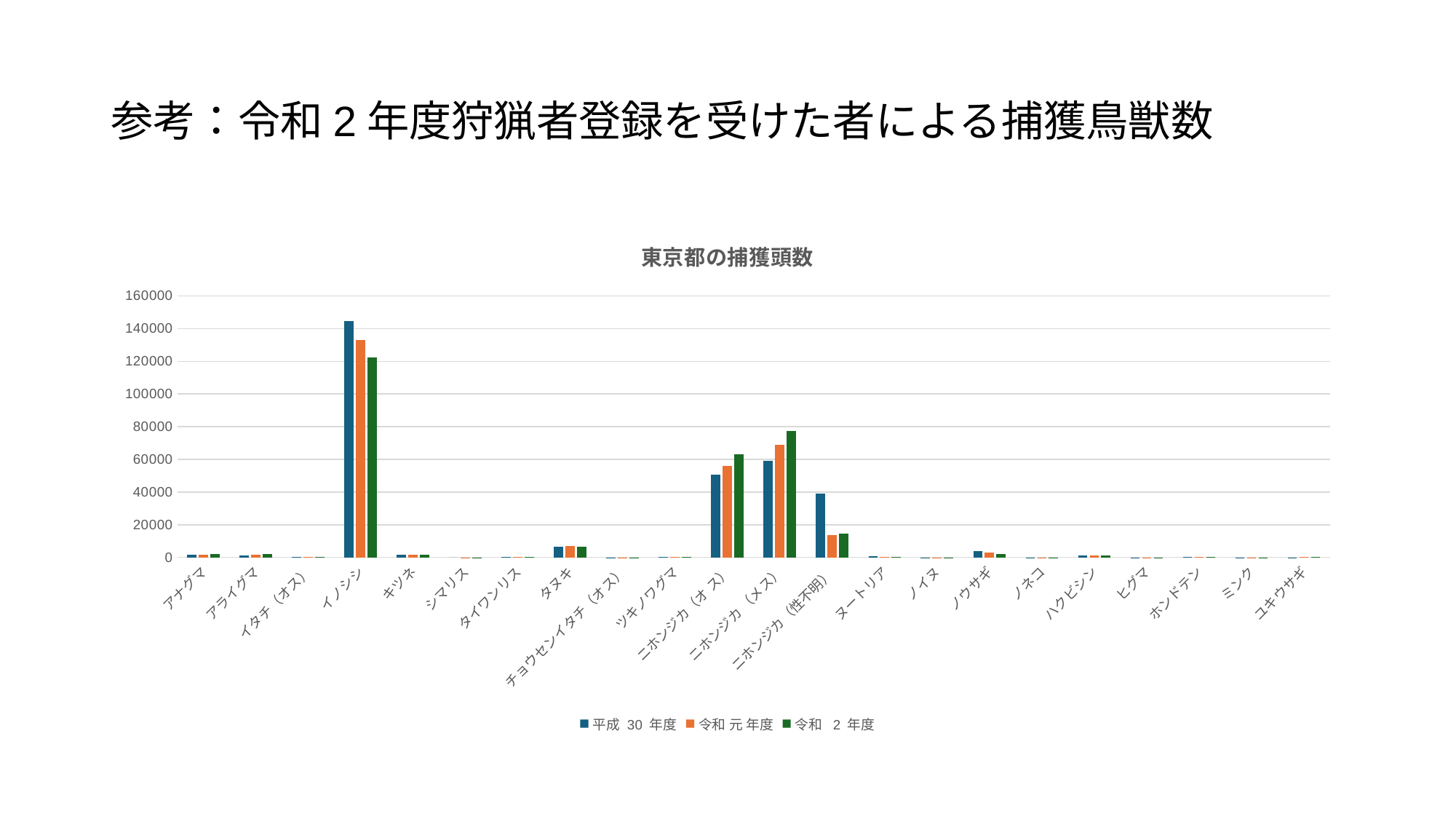

# 参考：令和2年度狩猟者登録を受けた者による捕獲鳥獣数

### Chart: 東京都の捕獲頭数

| Category | 平成 30 年度 | 令和 元 年度 | 令和  2 年度 |
|---|---|---|---|
| アナグマ | 1565.0 | 1555.0 | 2067.0 |
| アライグマ | 1302.0 | 1792.0 | 2031.0 |
| イタチ（オス） | 294.0 | 257.0 | 247.0 |
| イノシシ | 144422.0 | 132838.0 | 122465.0 |
| キツネ | 1519.0 | 1706.0 | 1487.0 |
| シマリス | 0.0 | 2.0 | 3.0 |
| タイワンリス | 263.0 | 505.0 | 422.0 |
|  タヌキ | 6449.0 | 6771.0 | 6613.0 |
| チョウセンイタチ（オス） | 15.0 | 12.0 | 10.0 |
| ツキノワグマ | 416.0 | 390.0 | 357.0 |
| ニホンジカ（オ ス） | 50701.0 | 56130.0 | 63267.0 |
| ニホンジカ （メス） | 58953.0 | 68833.0 | 77486.0 |
|  ニホンジカ（性不明）  | 38865.0 | 13753.0 | 14627.0 |
| ヌートリア | 566.0 | 443.0 | 398.0 |
| ノイヌ | 8.0 | 11.0 | 10.0 |
| ノウサギ | 3904.0 | 2877.0 | 2099.0 |
| ノネコ | 36.0 | 25.0 | 26.0 |
| ハクビシン | 985.0 | 1150.0 | 1064.0 |
|  ヒグマ | 39.0 | 31.0 | 39.0 |
| ホンドテン | 444.0 | 383.0 | 392.0 |
|  ミンク | 13.0 | 13.0 | 25.0 |
| ユキウサギ | 41.0 | 89.0 | 151.0 |